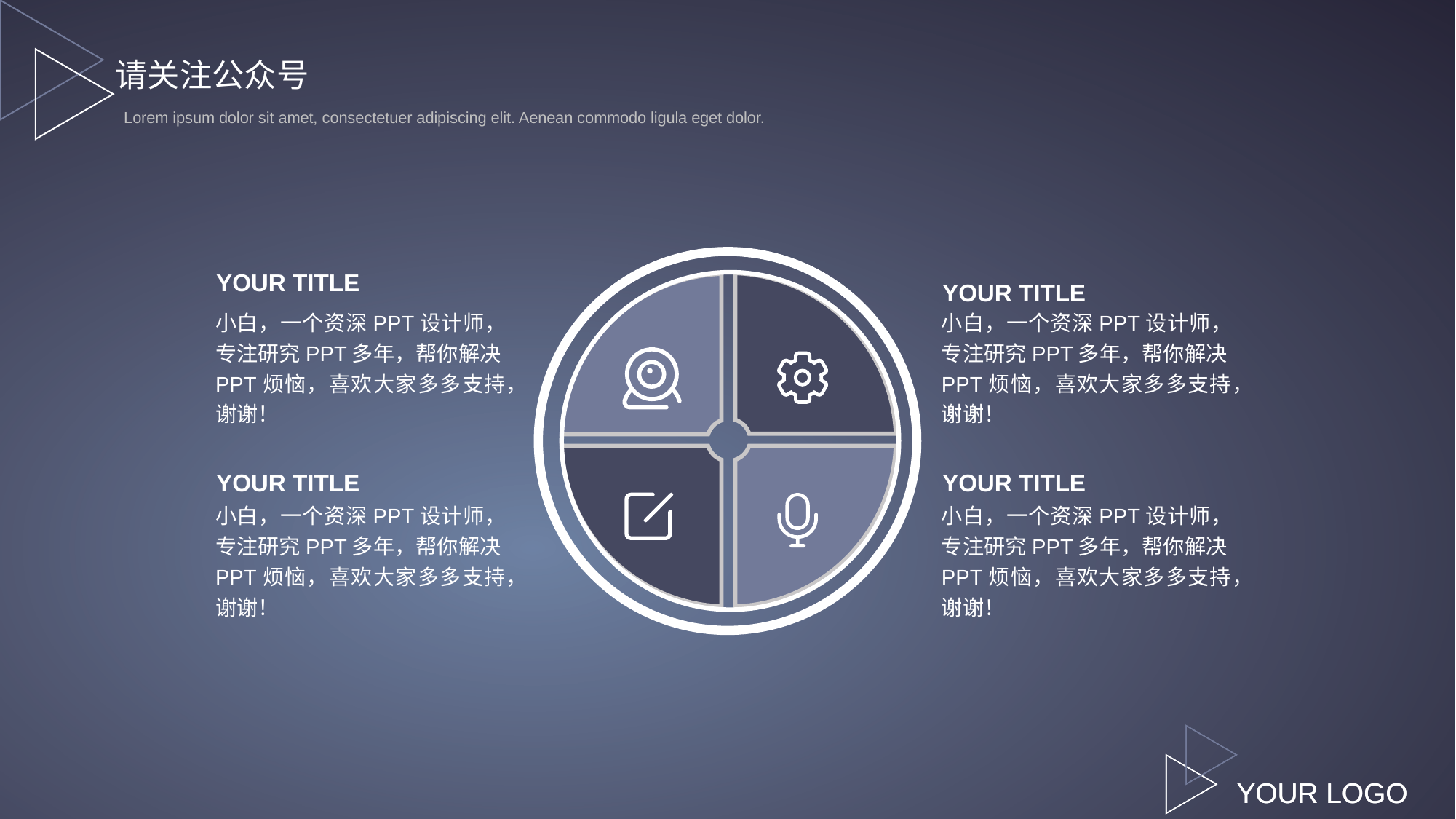

请关注公众号

Lorem ipsum dolor sit amet, consectetuer adipiscing elit. Aenean commodo ligula eget dolor.

YOUR TITLE

YOUR TITLE
小白，一个资深PPT设计师，专注研究PPT多年，帮你解决PPT烦恼，喜欢大家多多支持，谢谢！
小白，一个资深PPT设计师，专注研究PPT多年，帮你解决PPT烦恼，喜欢大家多多支持，谢谢！

YOUR TITLE
YOUR TITLE
小白，一个资深PPT设计师，专注研究PPT多年，帮你解决PPT烦恼，喜欢大家多多支持，谢谢！
小白，一个资深PPT设计师，专注研究PPT多年，帮你解决PPT烦恼，喜欢大家多多支持，谢谢！

YOUR LOGO